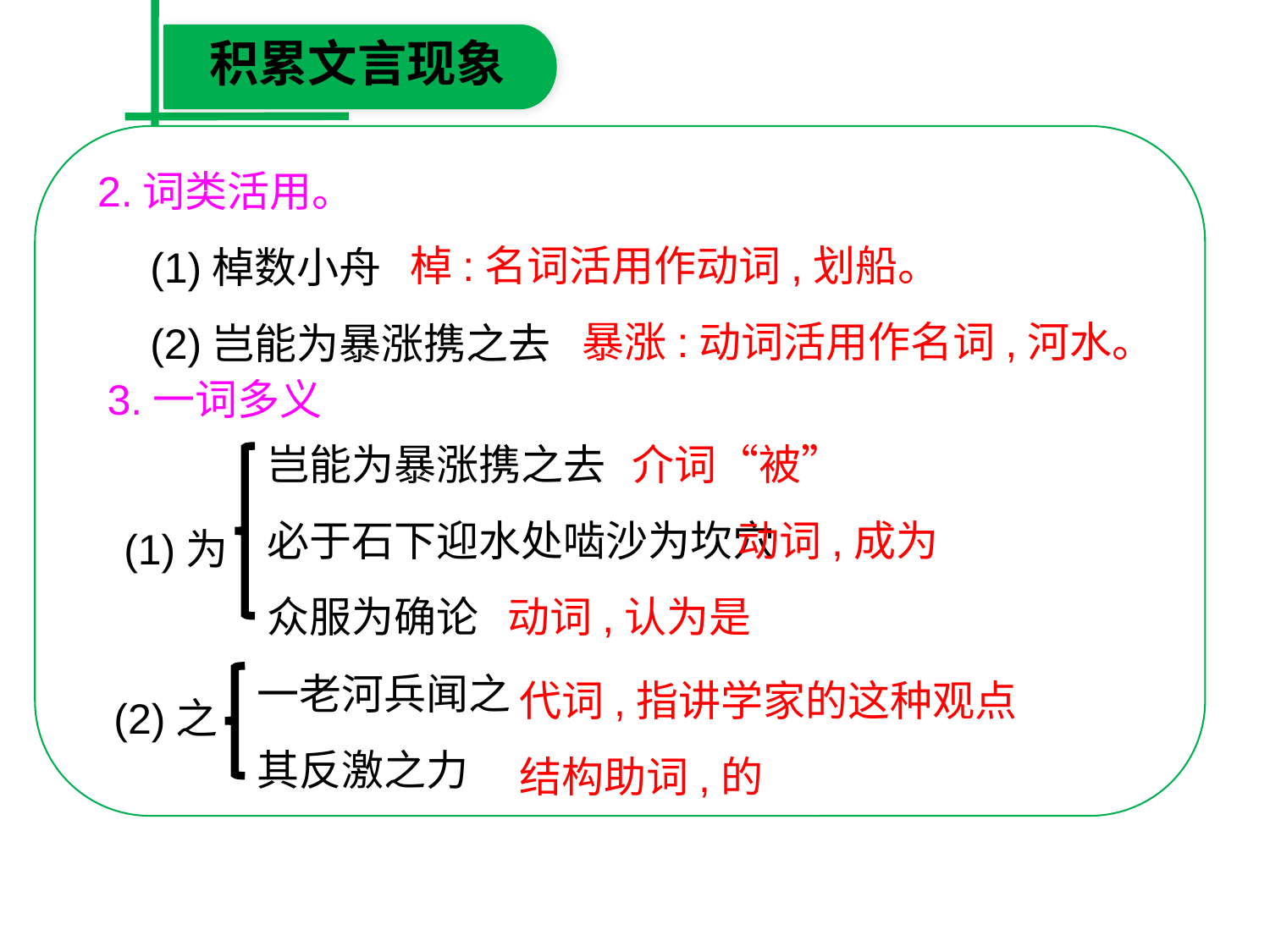

积累文言现象

2.词类活用。
　(1)棹数小舟
　(2)岂能为暴涨携之去
棹:名词活用作动词,划船。
                 暴涨:动词活用作名词,河水。
3.一词多义
岂能为暴涨携之去
必于石下迎水处啮沙为坎穴
众服为确论
            介词“被”
                       动词,成为
动词,认为是

(1)为
一老河兵闻之
其反激之力
代词,指讲学家的这种观点
结构助词,的

(2)之